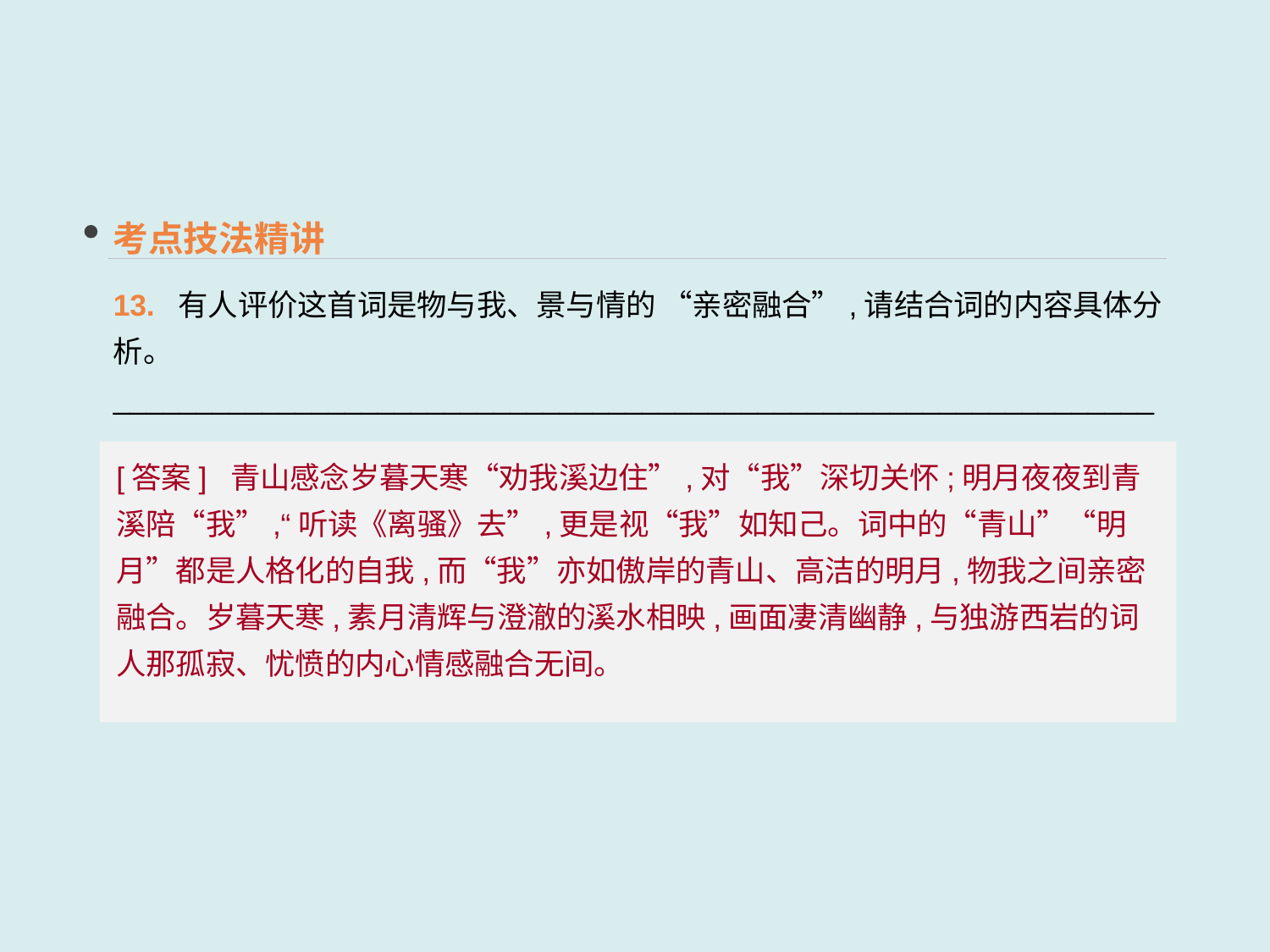

考点技法精讲

13.  有人评价这首词是物与我、景与情的 “亲密融合”,请结合词的内容具体分析。
______________________________________________________________________________________________________________________________________________________________

[答案]  青山感念岁暮天寒“劝我溪边住”,对“我”深切关怀;明月夜夜到青溪陪“我”,“听读《离骚》去”,更是视“我”如知己。词中的“青山”“明月”都是人格化的自我,而“我”亦如傲岸的青山、高洁的明月,物我之间亲密融合。岁暮天寒,素月清辉与澄澈的溪水相映,画面凄清幽静,与独游西岩的词人那孤寂、忧愤的内心情感融合无间。